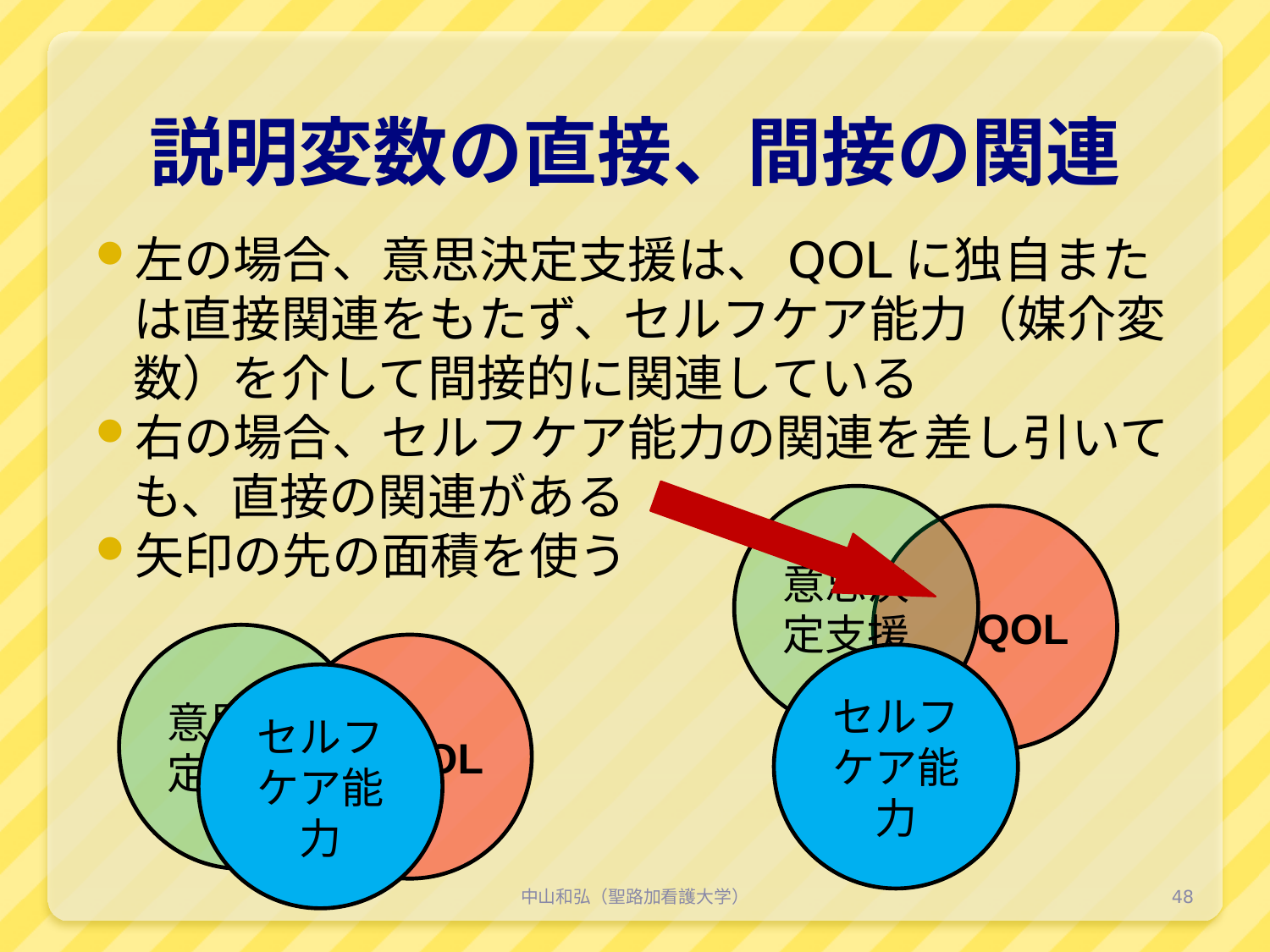

# 説明変数の直接、間接の関連
左の場合、意思決定支援は、QOLに独自または直接関連をもたず、セルフケア能力（媒介変数）を介して間接的に関連している
右の場合、セルフケア能力の関連を差し引いても、直接の関連がある
矢印の先の面積を使う
意思決定支援
QOL
セルフケア能力

意思決定支援
QOL
セルフケア能力
中山和弘（聖路加看護大学）
48